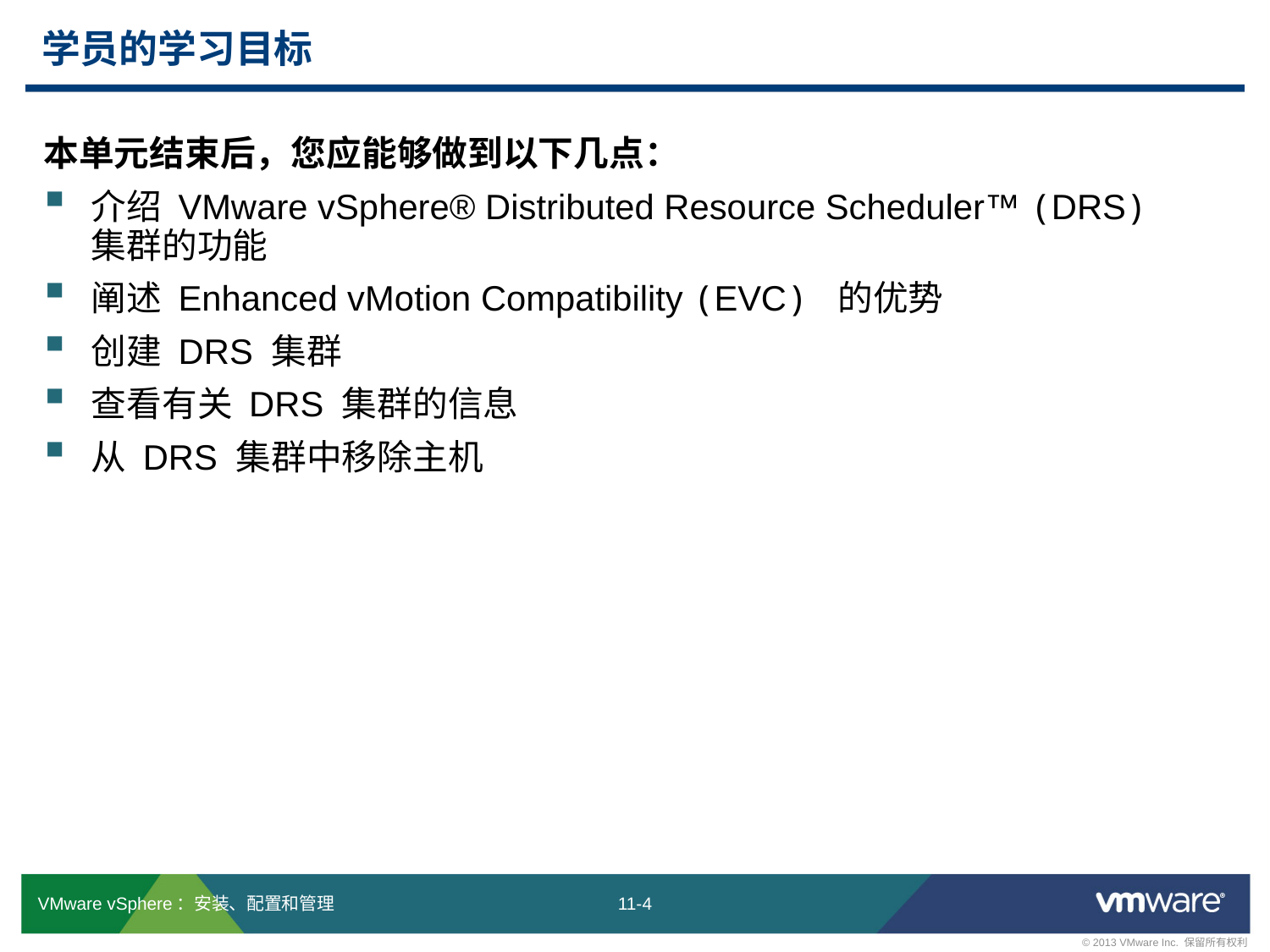

# 学员的学习目标
本单元结束后，您应能够做到以下几点：
介绍 VMware vSphere® Distributed Resource Scheduler™ (DRS)
集群的功能
阐述 Enhanced vMotion Compatibility (EVC) 的优势
创建 DRS 集群
查看有关 DRS 集群的信息
从 DRS 集群中移除主机